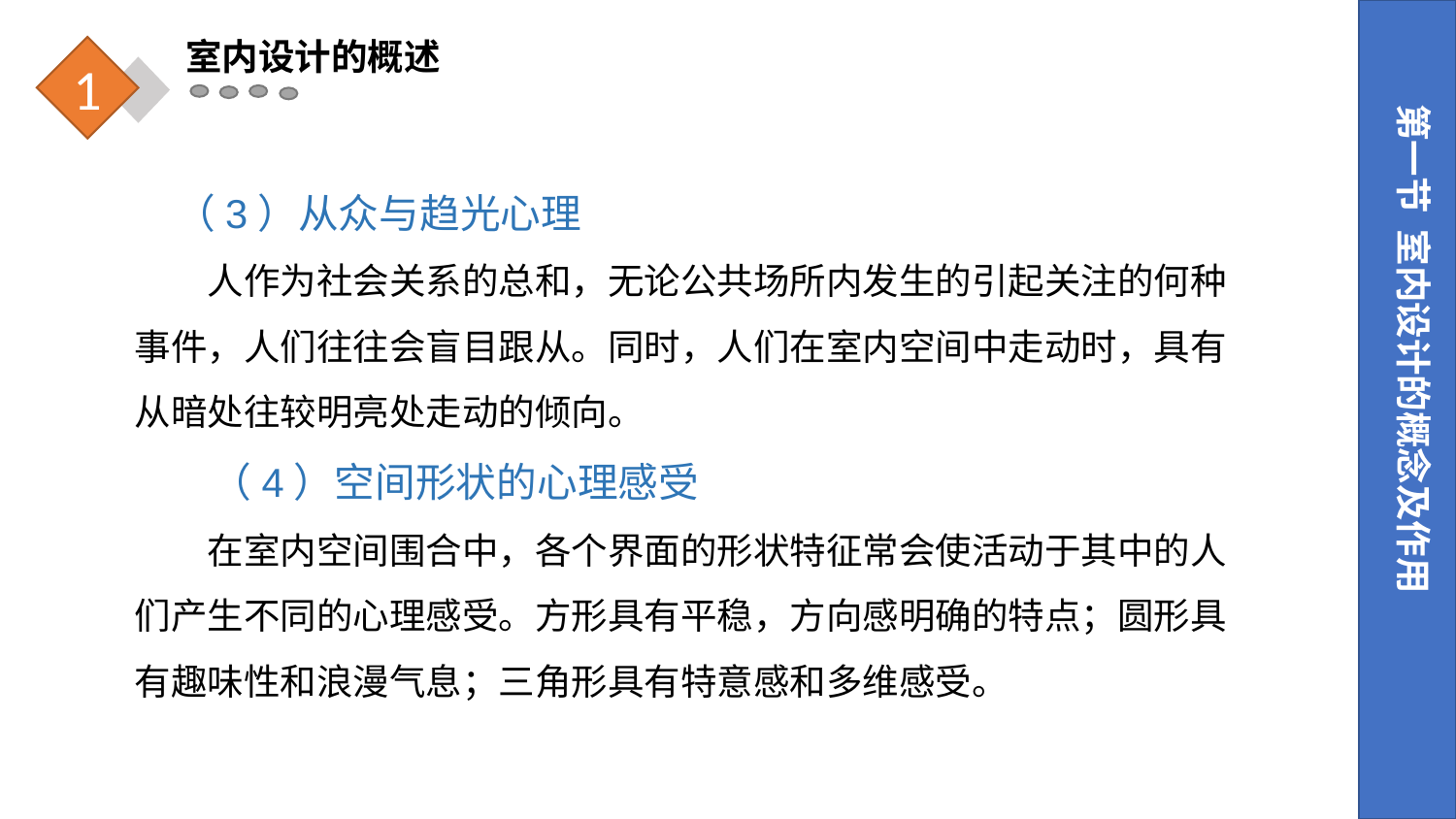

室内设计的概述
1

第一节  室内设计的概念及作用
　（3）从众与趋光心理
　　人作为社会关系的总和，无论公共场所内发生的引起关注的何种事件，人们往往会盲目跟从。同时，人们在室内空间中走动时，具有从暗处往较明亮处走动的倾向。
　　（4）空间形状的心理感受
　　在室内空间围合中，各个界面的形状特征常会使活动于其中的人们产生不同的心理感受。方形具有平稳，方向感明确的特点；圆形具有趣味性和浪漫气息；三角形具有特意感和多维感受。